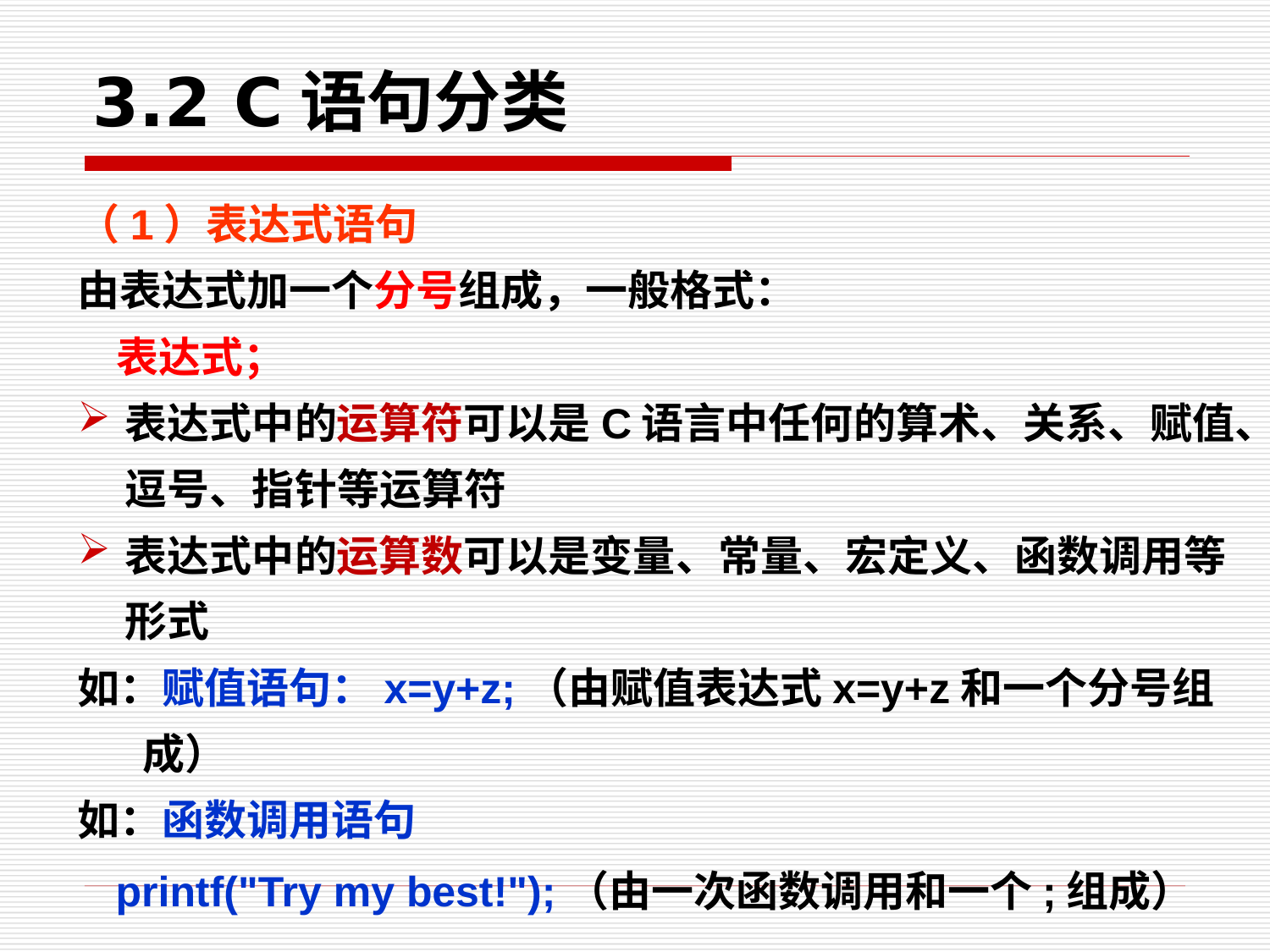

# 3.2 C语句分类
（1）表达式语句
由表达式加一个分号组成，一般格式：
   表达式；
表达式中的运算符可以是C语言中任何的算术、关系、赋值、逗号、指针等运算符
表达式中的运算数可以是变量、常量、宏定义、函数调用等形式
如：赋值语句：x=y+z;（由赋值表达式x=y+z和一个分号组成）
如：函数调用语句
   printf("Try my best!");（由一次函数调用和一个;组成）